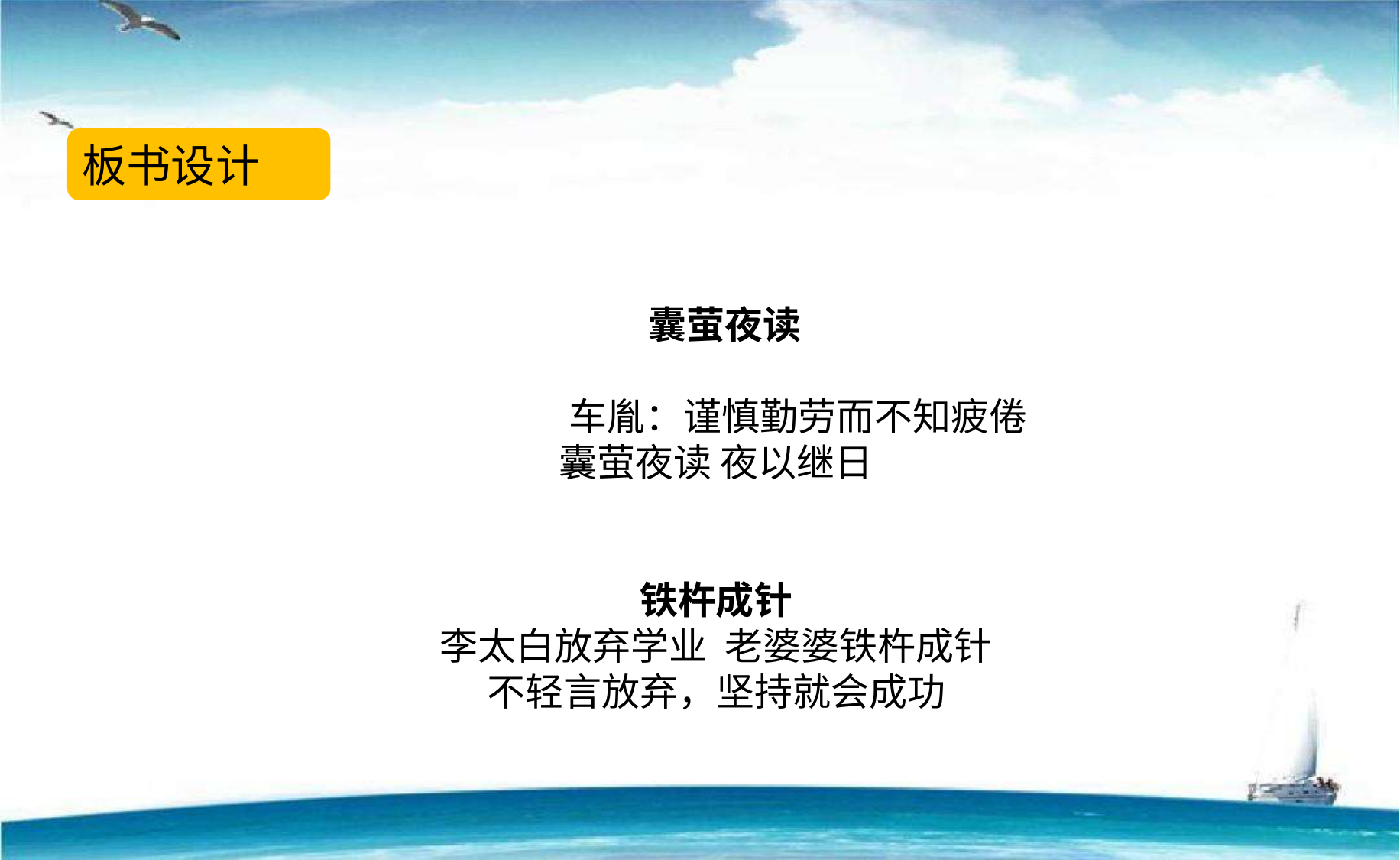

板书设计

 囊萤夜读

                  车胤：谨慎勤劳而不知疲倦
囊萤夜读 夜以继日

铁杵成针
李太白放弃学业  老婆婆铁杵成针
不轻言放弃，坚持就会成功